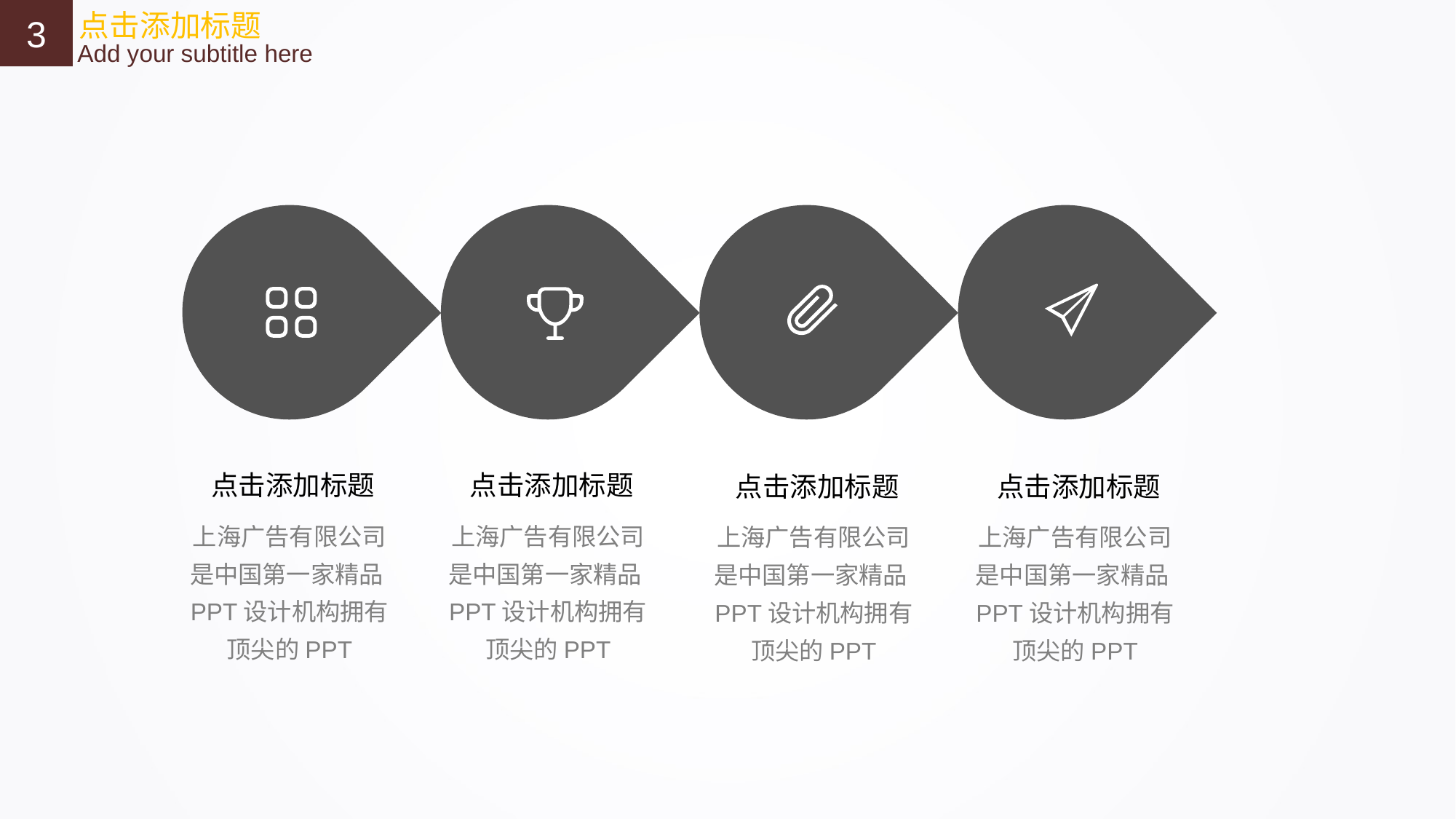

3
点击添加标题
Add your subtitle here

点击添加标题
上海广告有限公司是中国第一家精品PPT设计机构拥有顶尖的PPT
点击添加标题
上海广告有限公司是中国第一家精品PPT设计机构拥有顶尖的PPT
点击添加标题
上海广告有限公司是中国第一家精品PPT设计机构拥有顶尖的PPT
点击添加标题
上海广告有限公司是中国第一家精品PPT设计机构拥有顶尖的PPT